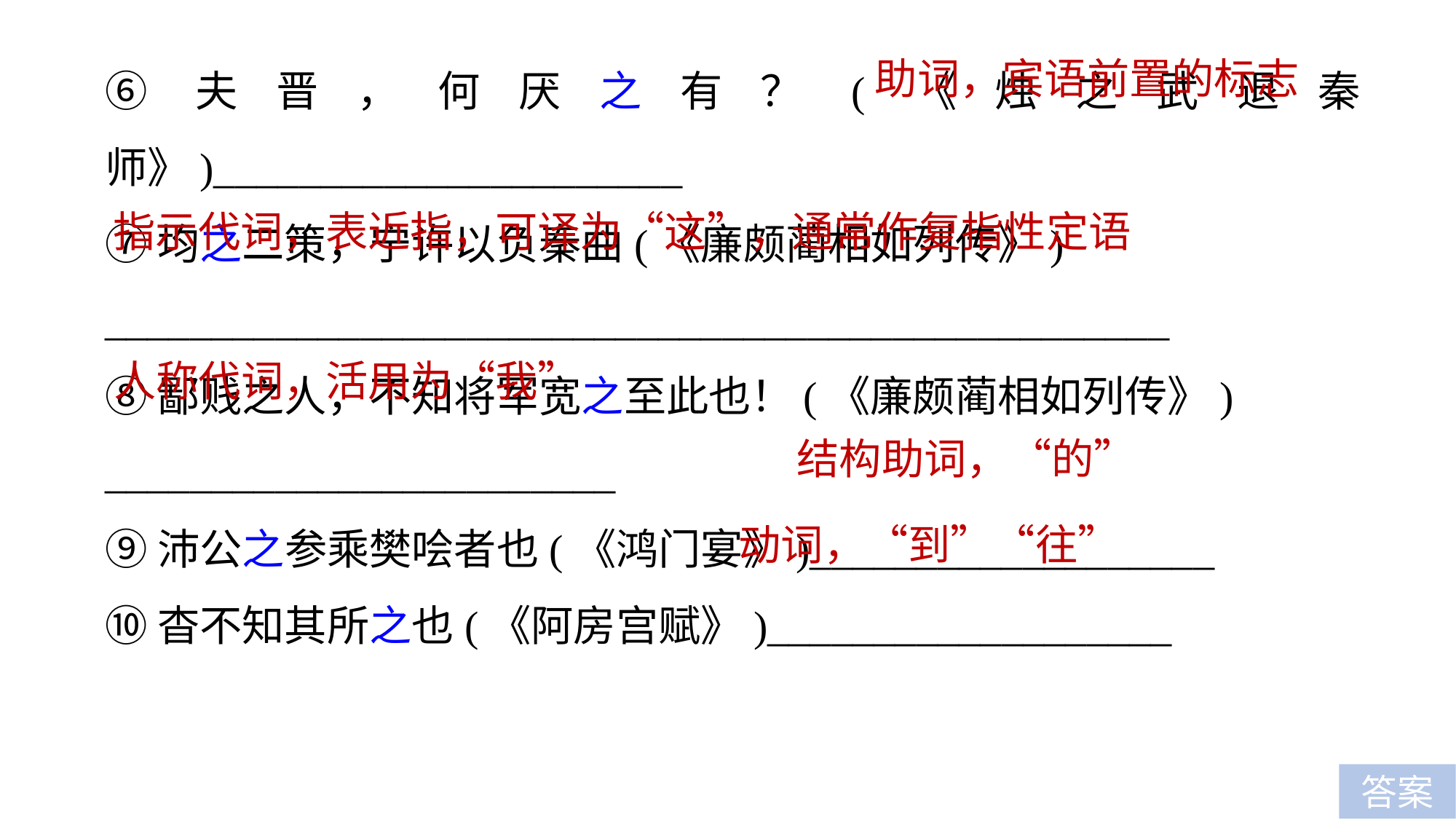

⑥夫晋，何厌之有？(《烛之武退秦师》)______________________
⑦均之二策，宁许以负秦曲(《廉颇蔺相如列传》)
__________________________________________________
⑧鄙贱之人，不知将军宽之至此也！(《廉颇蔺相如列传》)
________________________
⑨沛公之参乘樊哙者也(《鸿门宴》)___________________
⑩杳不知其所之也(《阿房宫赋》)___________________
助词，宾语前置的标志
指示代词，表近指，可译为“这”，通常作复指性定语
人称代词，活用为“我”
结构助词，“的”
动词，“到”“往”
答案